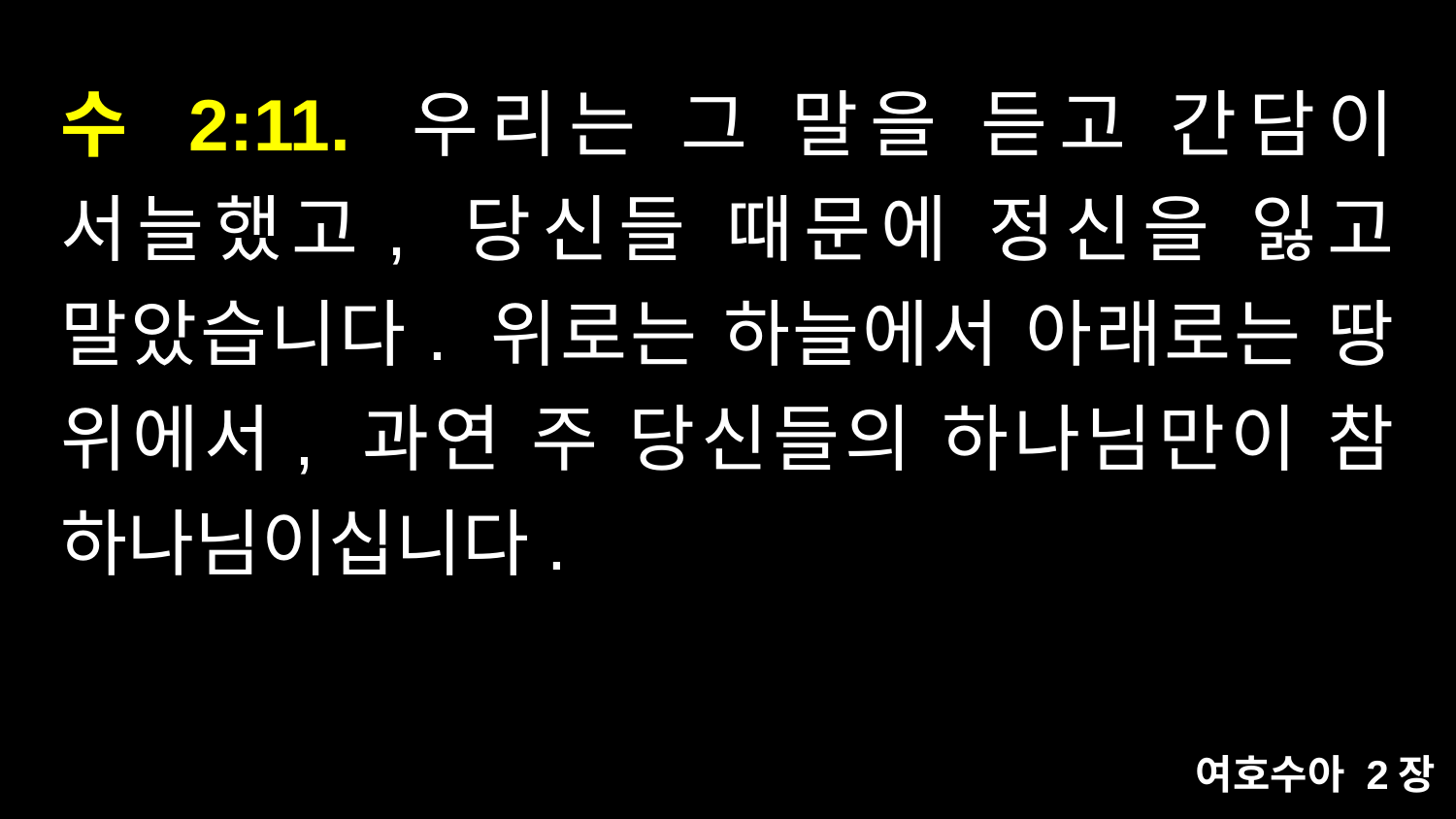

# 수 2:11. 우리는 그 말을 듣고 간담이 서늘했고, 당신들 때문에 정신을 잃고 말았습니다. 위로는 하늘에서 아래로는 땅 위에서, 과연 주 당신들의 하나님만이 참 하나님이십니다.
여호수아 2장